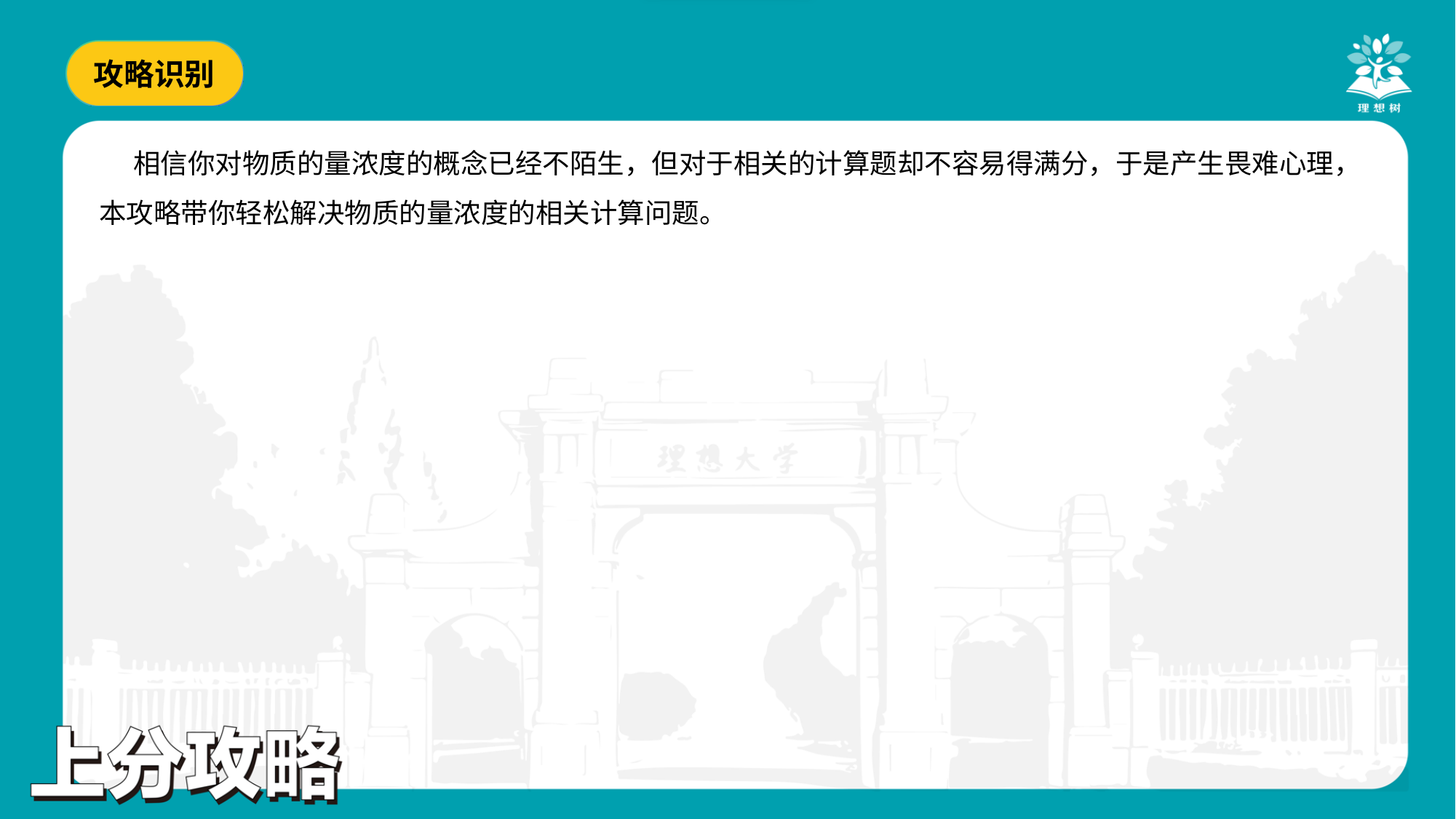

相信你对物质的量浓度的概念已经不陌生，但对于相关的计算题却不容易得满分，于是产生畏难心理，
本攻略带你轻松解决物质的量浓度的相关计算问题。